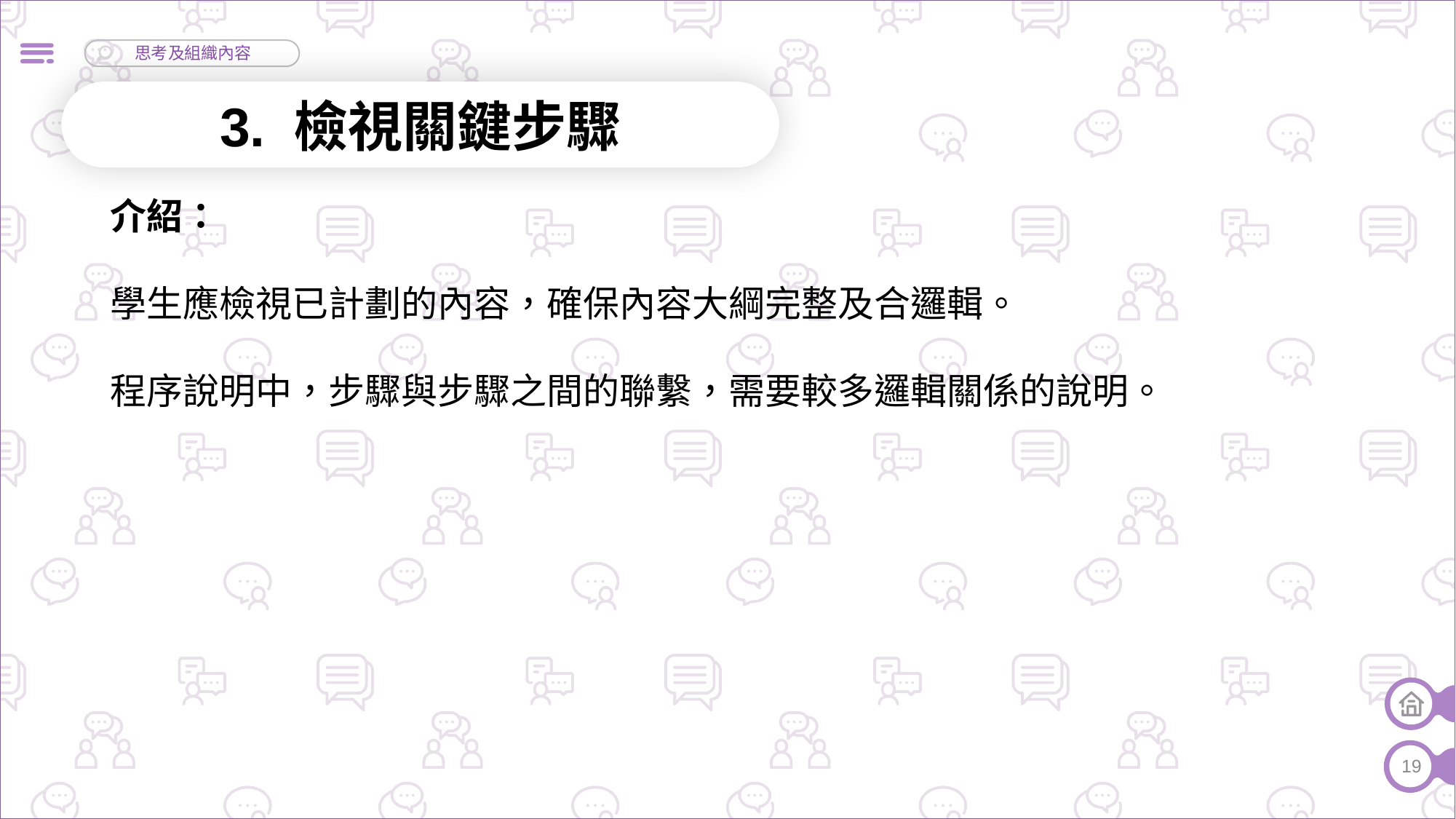

3. 檢視關鍵步驟
介紹：

學生應檢視已計劃的內容，確保內容大綱完整及合邏輯。

程序說明中，步驟與步驟之間的聯繫，需要較多邏輯關係的說明。

19